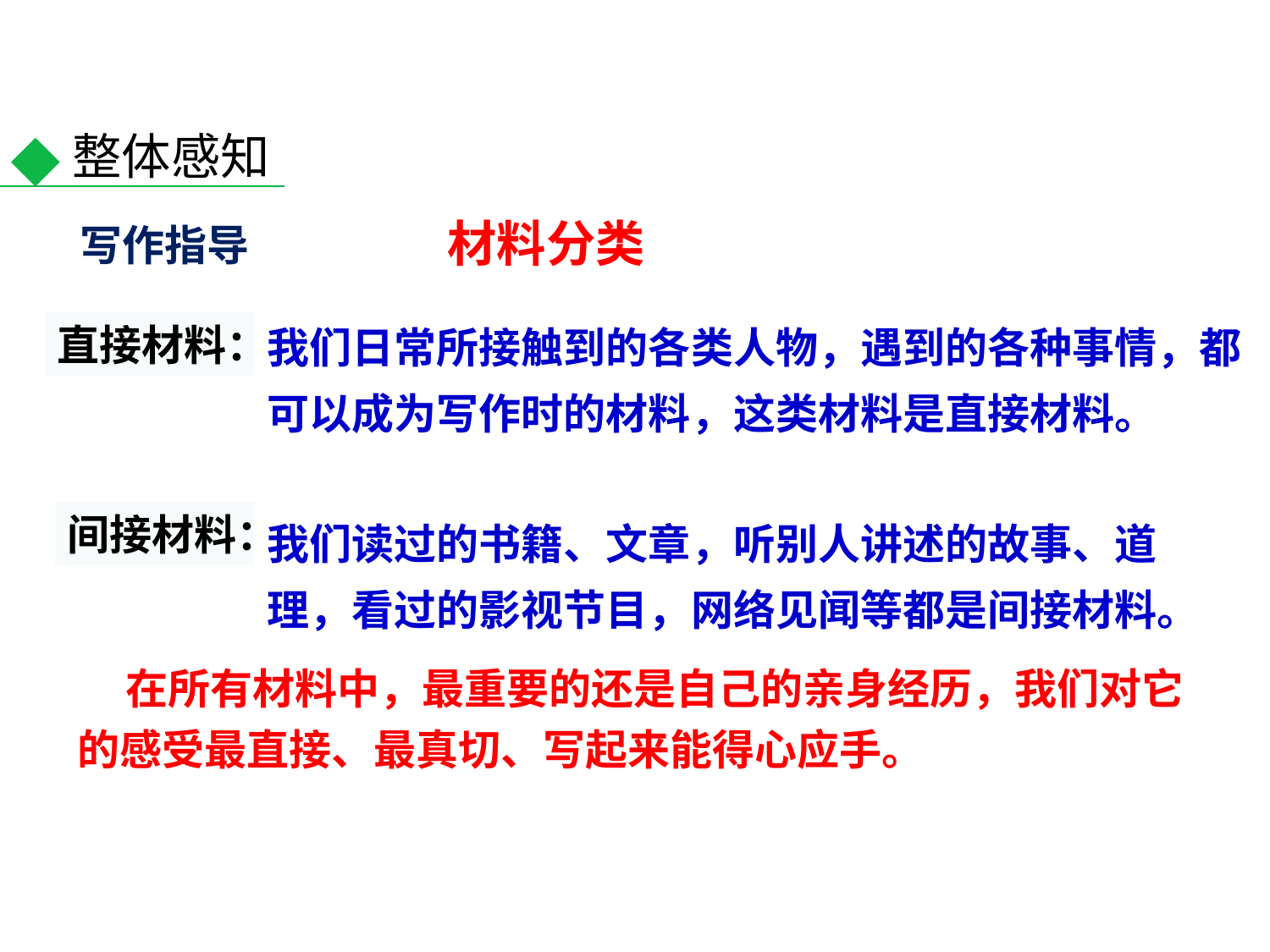

整体感知

九年级语文上册
材料分类
写作指导

我们日常所接触到的各类人物，遇到的各种事情，都可以成为写作时的材料，这类材料是直接材料。
直接材料：
我们读过的书籍、文章，听别人讲述的故事、道理，看过的影视节目，网络见闻等都是间接材料。
间接材料：
    在所有材料中，最重要的还是自己的亲身经历，我们对它的感受最直接、最真切、写起来能得心应手。